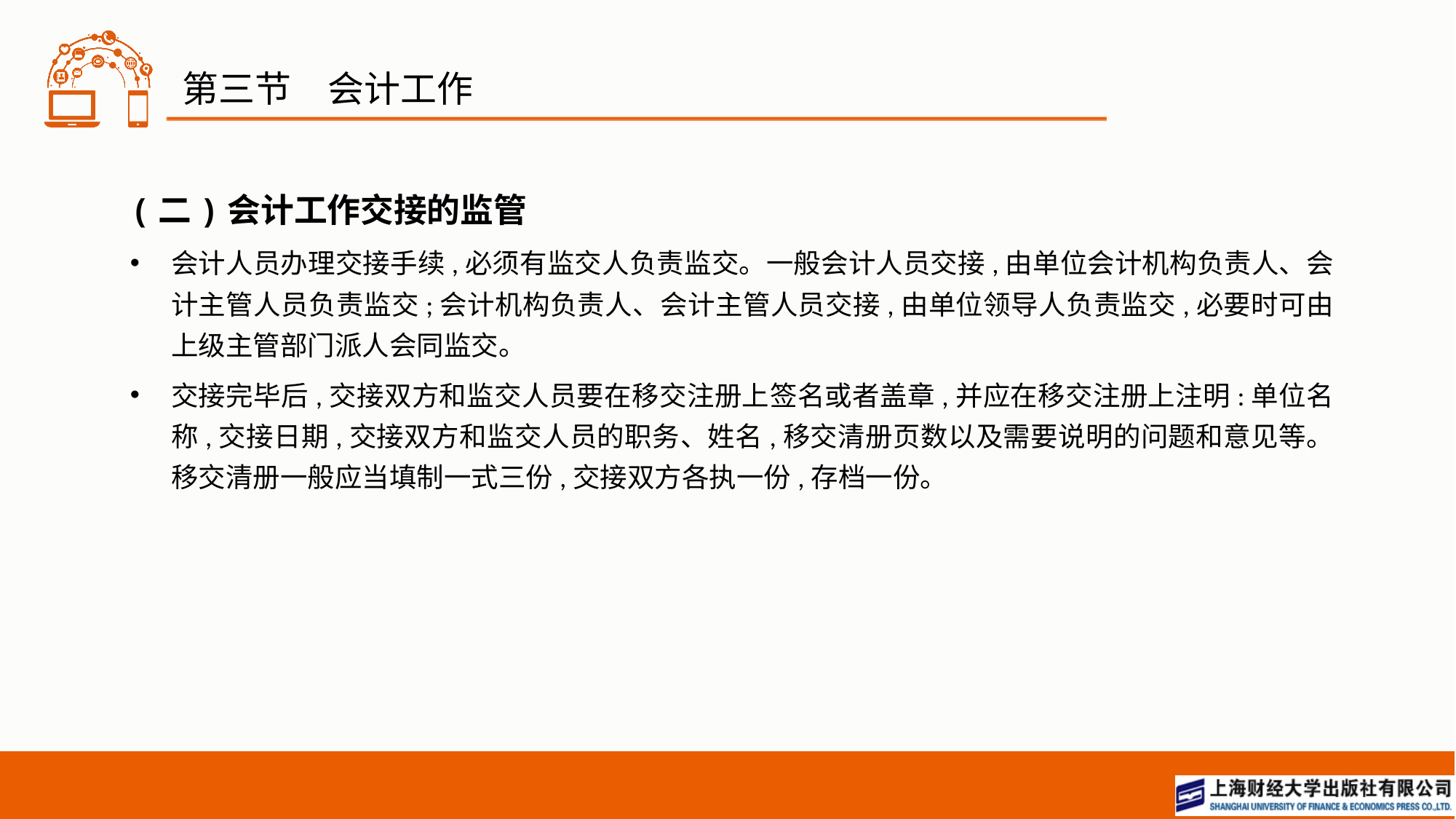

# 第三节　会计工作
(二)会计工作交接的监管
会计人员办理交接手续,必须有监交人负责监交。一般会计人员交接,由单位会计机构负责人、会计主管人员负责监交;会计机构负责人、会计主管人员交接,由单位领导人负责监交,必要时可由上级主管部门派人会同监交。
交接完毕后,交接双方和监交人员要在移交注册上签名或者盖章,并应在移交注册上注明:单位名称,交接日期,交接双方和监交人员的职务、姓名,移交清册页数以及需要说明的问题和意见等。移交清册一般应当填制一式三份,交接双方各执一份,存档一份。